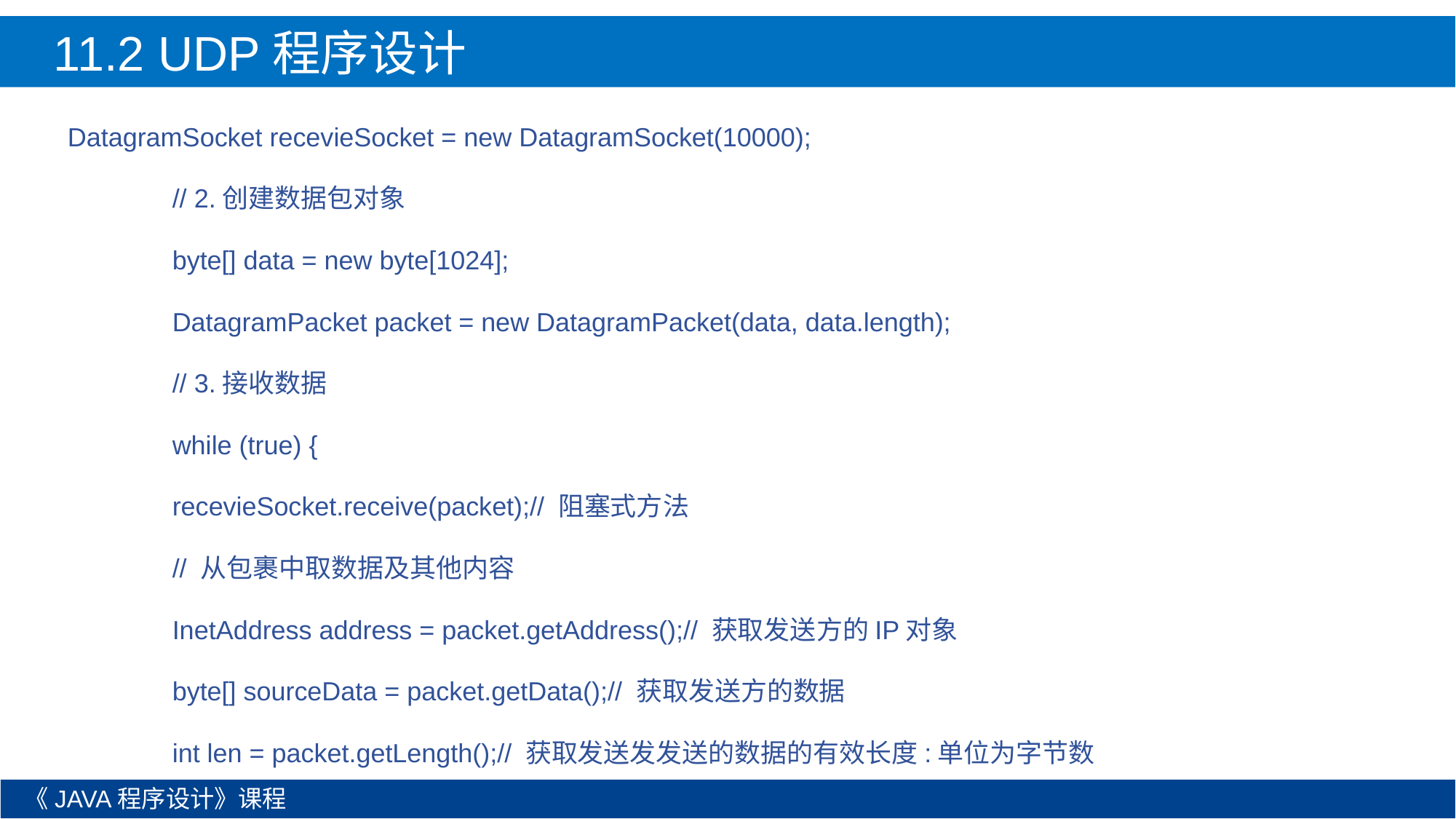

11.2 UDP程序设计
DatagramSocket recevieSocket = new DatagramSocket(10000);
		// 2.创建数据包对象
		byte[] data = new byte[1024];
		DatagramPacket packet = new DatagramPacket(data, data.length);
		// 3.接收数据
		while (true) {
			recevieSocket.receive(packet);// 阻塞式方法
			// 从包裹中取数据及其他内容
			InetAddress address = packet.getAddress();// 获取发送方的IP对象
			byte[] sourceData = packet.getData();// 获取发送方的数据
			int len = packet.getLength();// 获取发送发发送的数据的有效长度:单位为字节数
《JAVA程序设计》课程